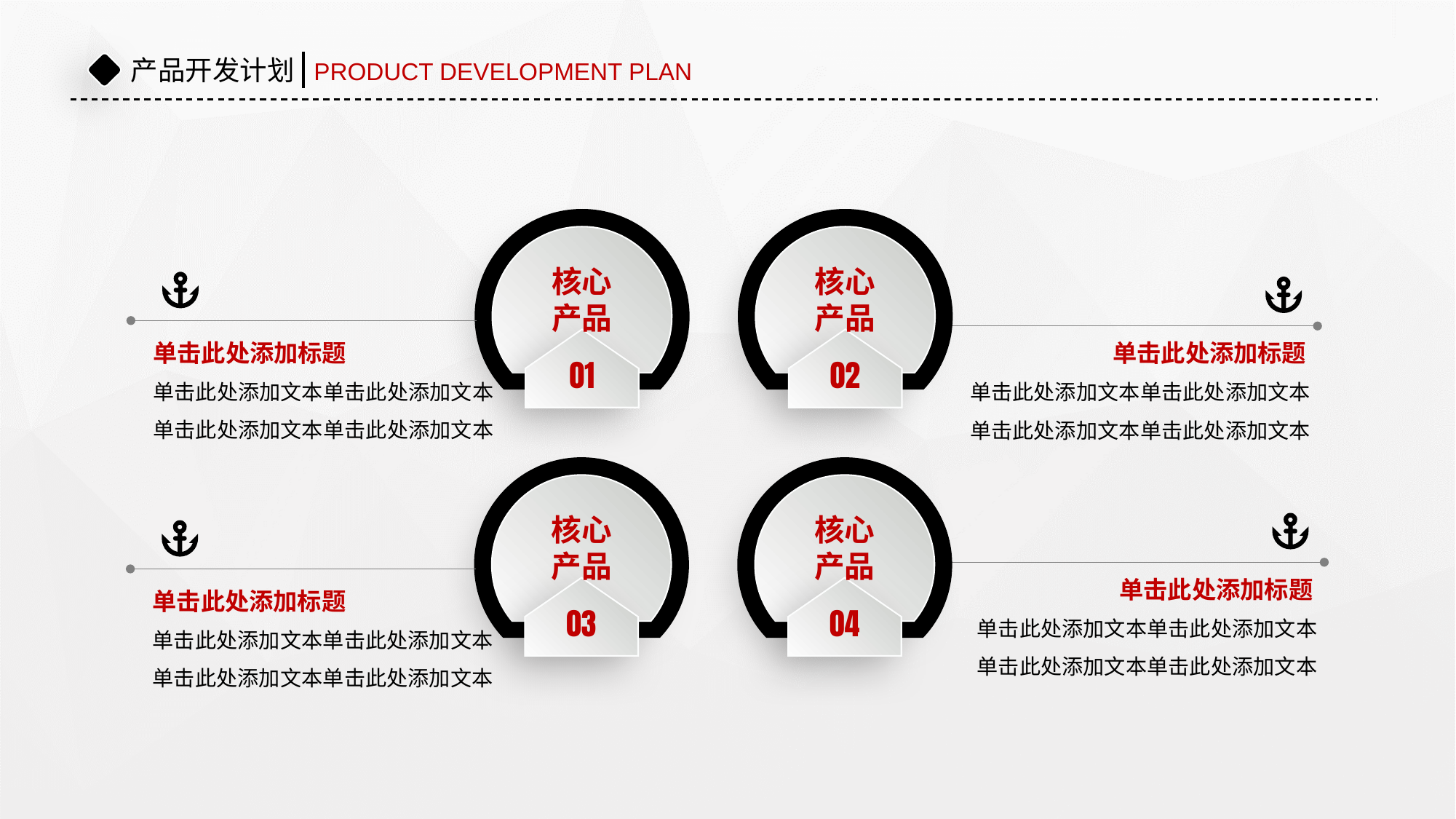

产品开发计划
PRODUCT DEVELOPMENT PLAN

核心产品

01

核心产品

02

单击此处添加标题
单击此处添加标题
单击此处添加文本单击此处添加文本单击此处添加文本单击此处添加文本
单击此处添加文本单击此处添加文本单击此处添加文本单击此处添加文本

核心产品

03

核心产品

04

单击此处添加标题
单击此处添加标题
单击此处添加文本单击此处添加文本单击此处添加文本单击此处添加文本
单击此处添加文本单击此处添加文本单击此处添加文本单击此处添加文本